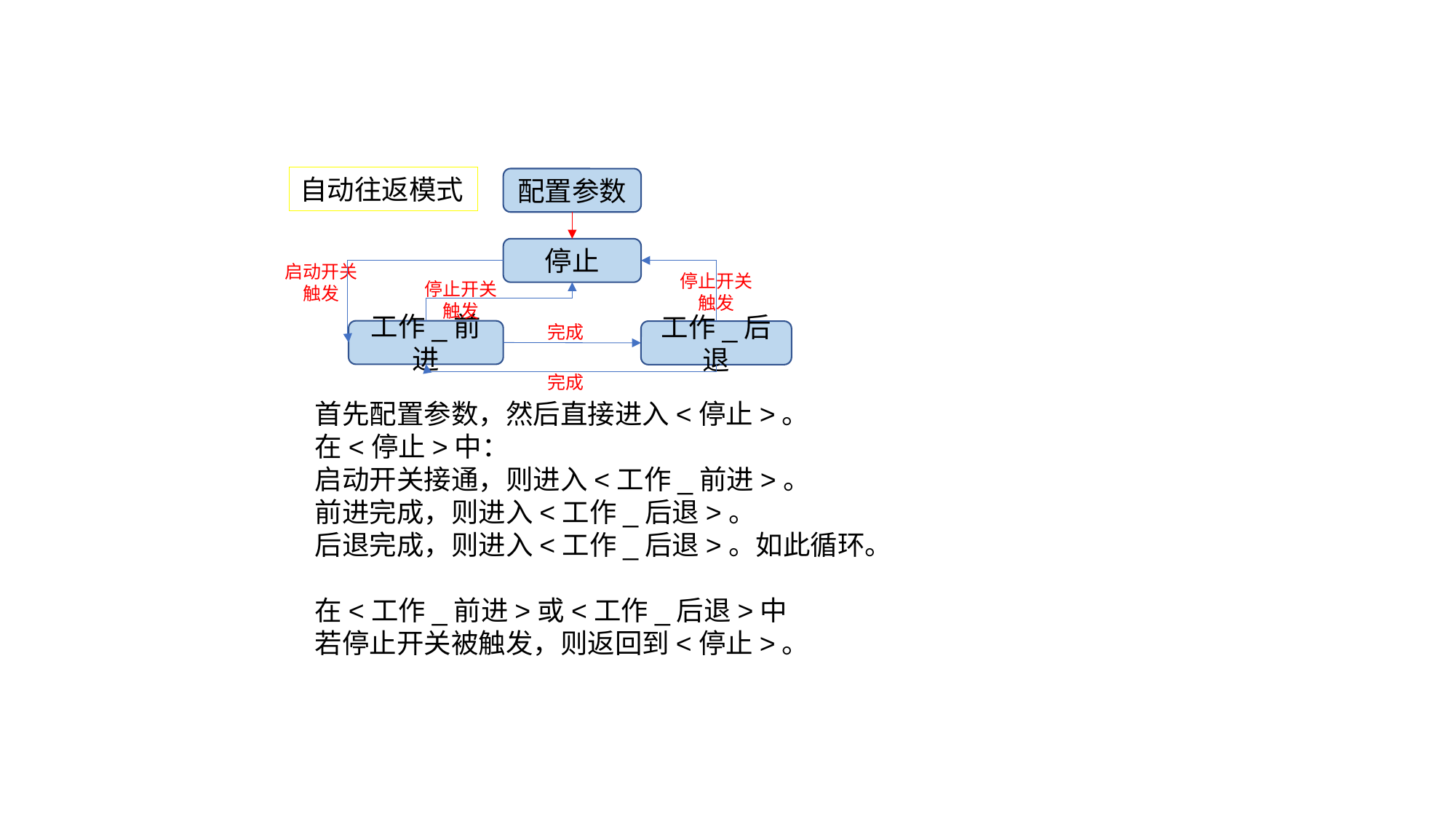

自动往返模式
配置参数
停止
启动开关
触发
停止开关
触发
停止开关
触发
完成
工作_前进
工作_后退
完成
首先配置参数，然后直接进入<停止>。
在<停止>中：
启动开关接通，则进入<工作_前进>。
前进完成，则进入<工作_后退>。
后退完成，则进入<工作_后退>。如此循环。

在<工作_前进>或<工作_后退>中
若停止开关被触发，则返回到<停止>。